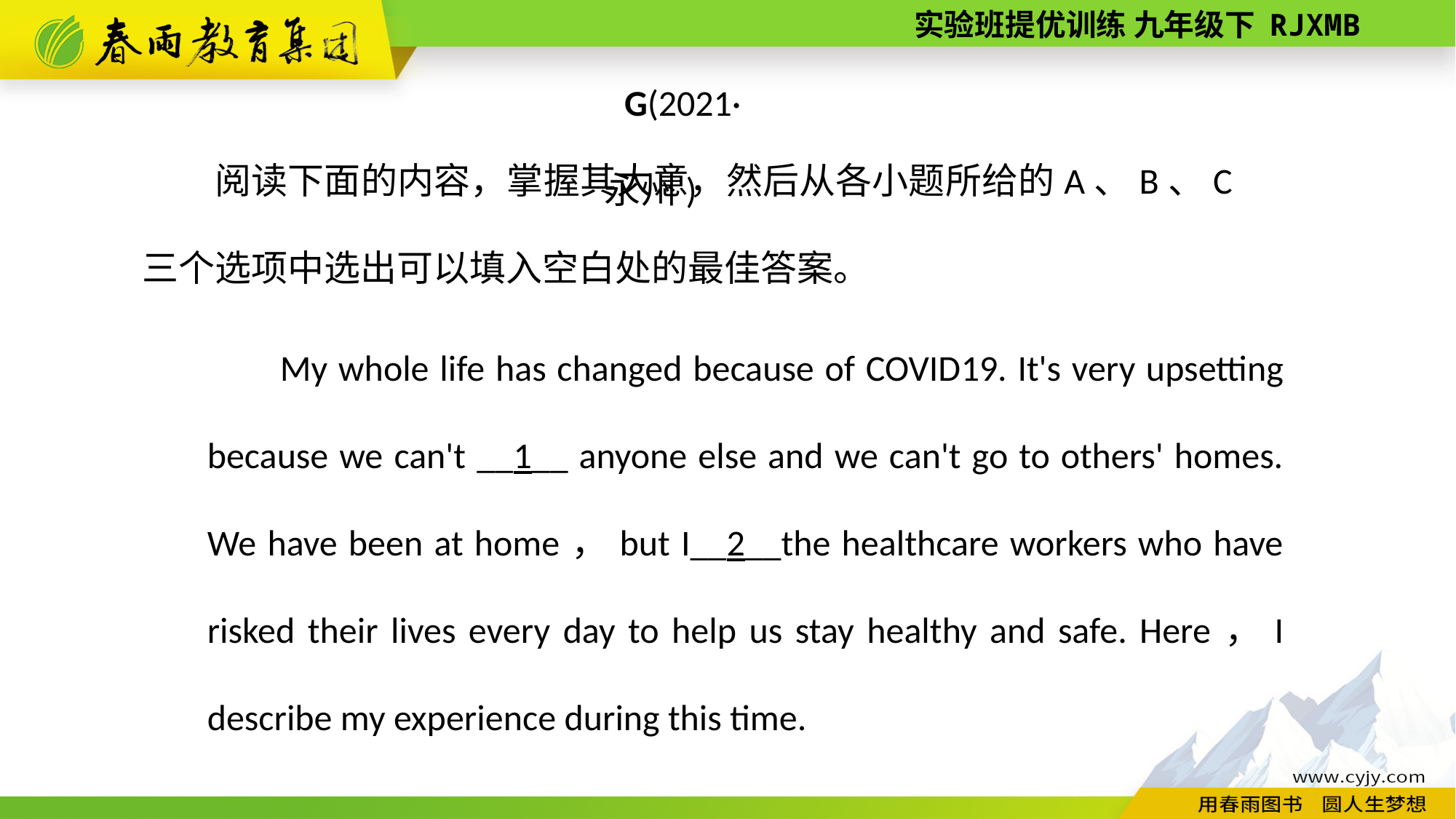

G(2021·永州)
阅读下面的内容，掌握其大意，然后从各小题所给的A、B、C三个选项中选出可以填入空白处的最佳答案。
My whole life has changed because of COVID­19. It's very upsetting because we can't __1__ anyone else and we can't go to others' homes. We have been at home，but I__2__the healthcare workers who have risked their lives every day to help us stay healthy and safe. Here，I describe my experience during this time.